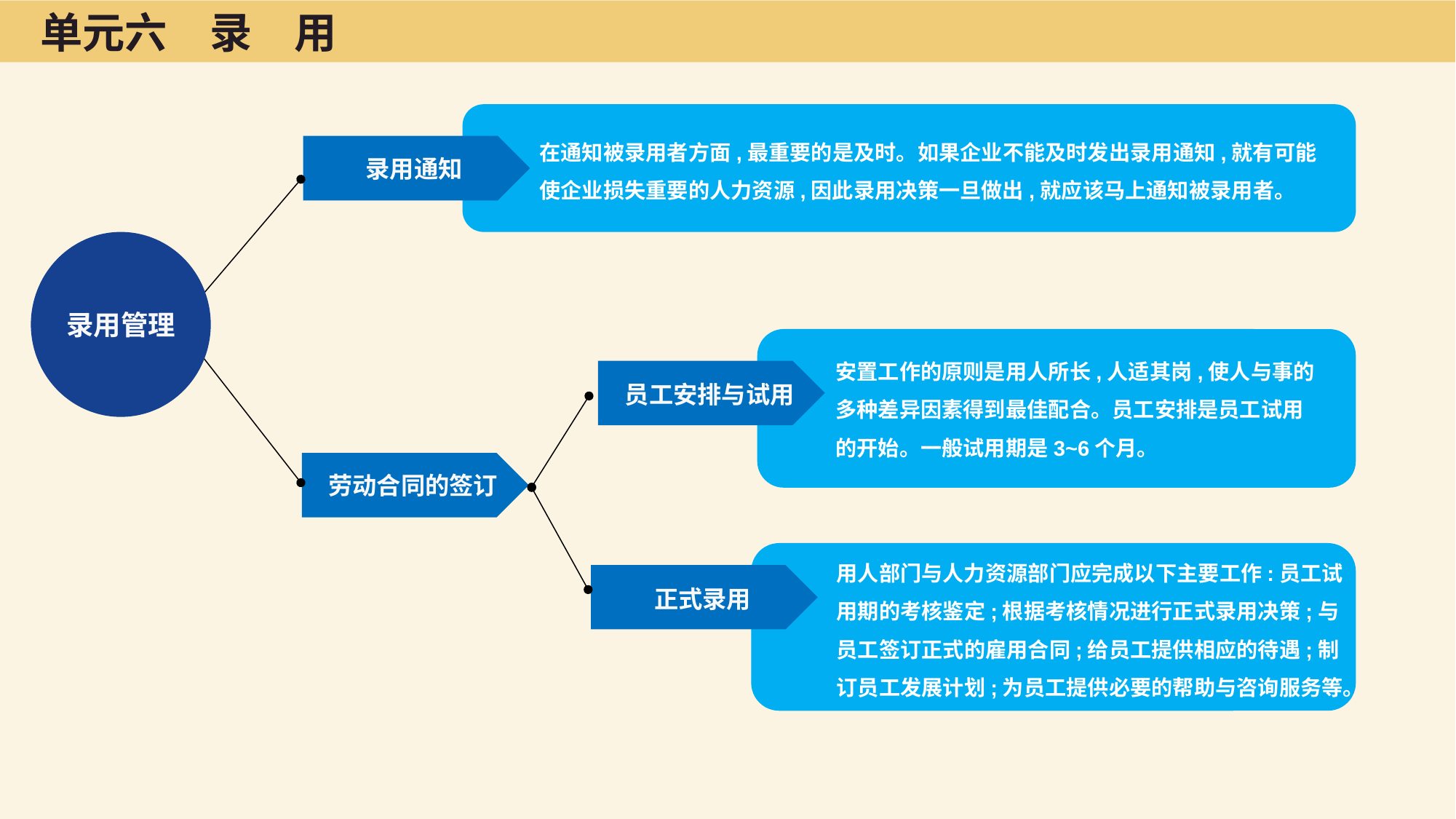

单元六　录　用

在通知被录用者方面,最重要的是及时。如果企业不能及时发出录用通知,就有可能使企业损失重要的人力资源,因此录用决策一旦做出,就应该马上通知被录用者。
 录用通知

录用管理

安置工作的原则是用人所长,人适其岗,使人与事的多种差异因素得到最佳配合。员工安排是员工试用的开始。一般试用期是3~6个月。
 员工安排与试用

 劳动合同的签订

用人部门与人力资源部门应完成以下主要工作:员工试用期的考核鉴定;根据考核情况进行正式录用决策;与员工签订正式的雇用合同;给员工提供相应的待遇;制订员工发展计划;为员工提供必要的帮助与咨询服务等。

 正式录用